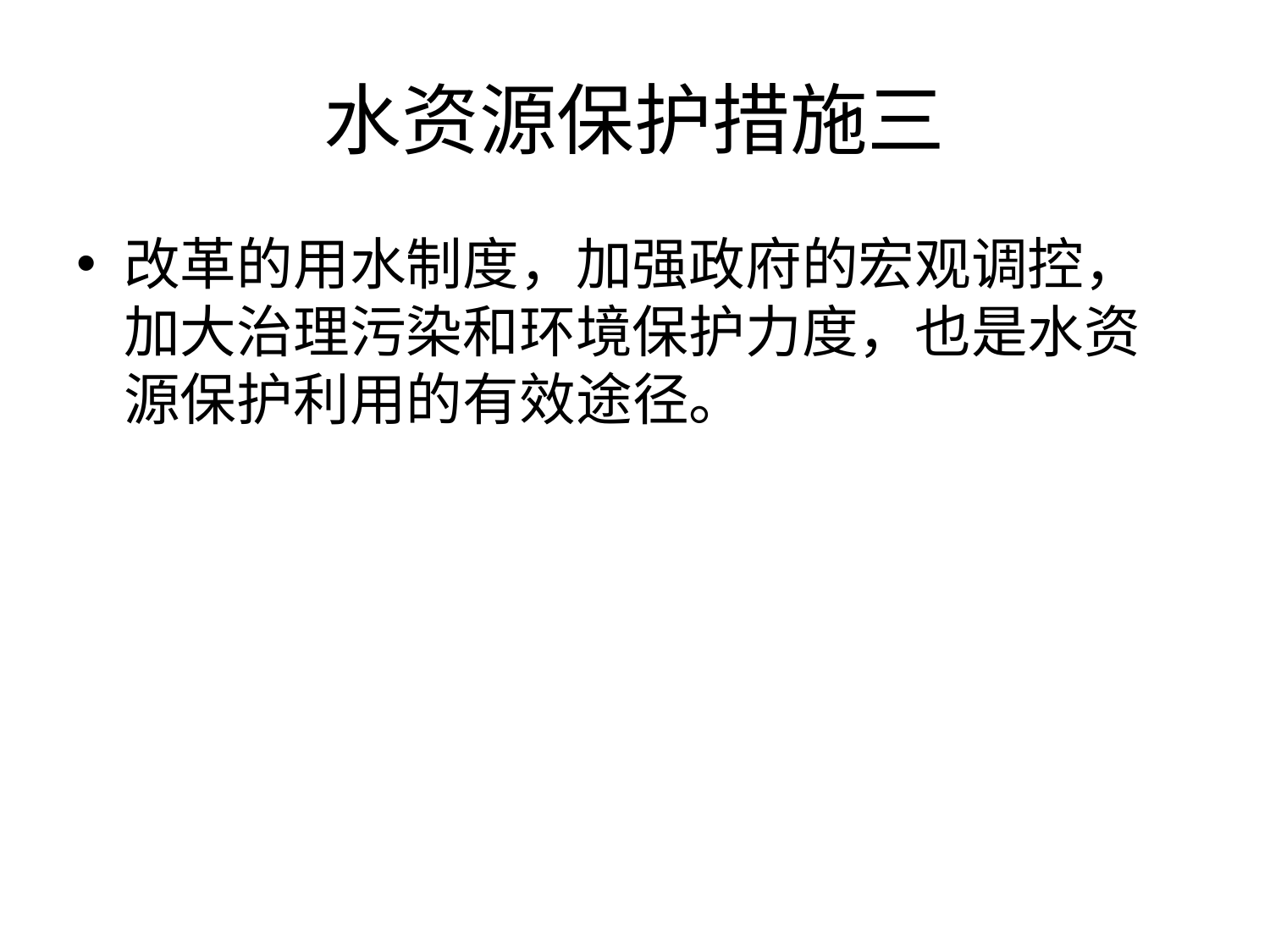

# 水资源保护措施三
改革的用水制度，加强政府的宏观调控，加大治理污染和环境保护力度，也是水资源保护利用的有效途径。